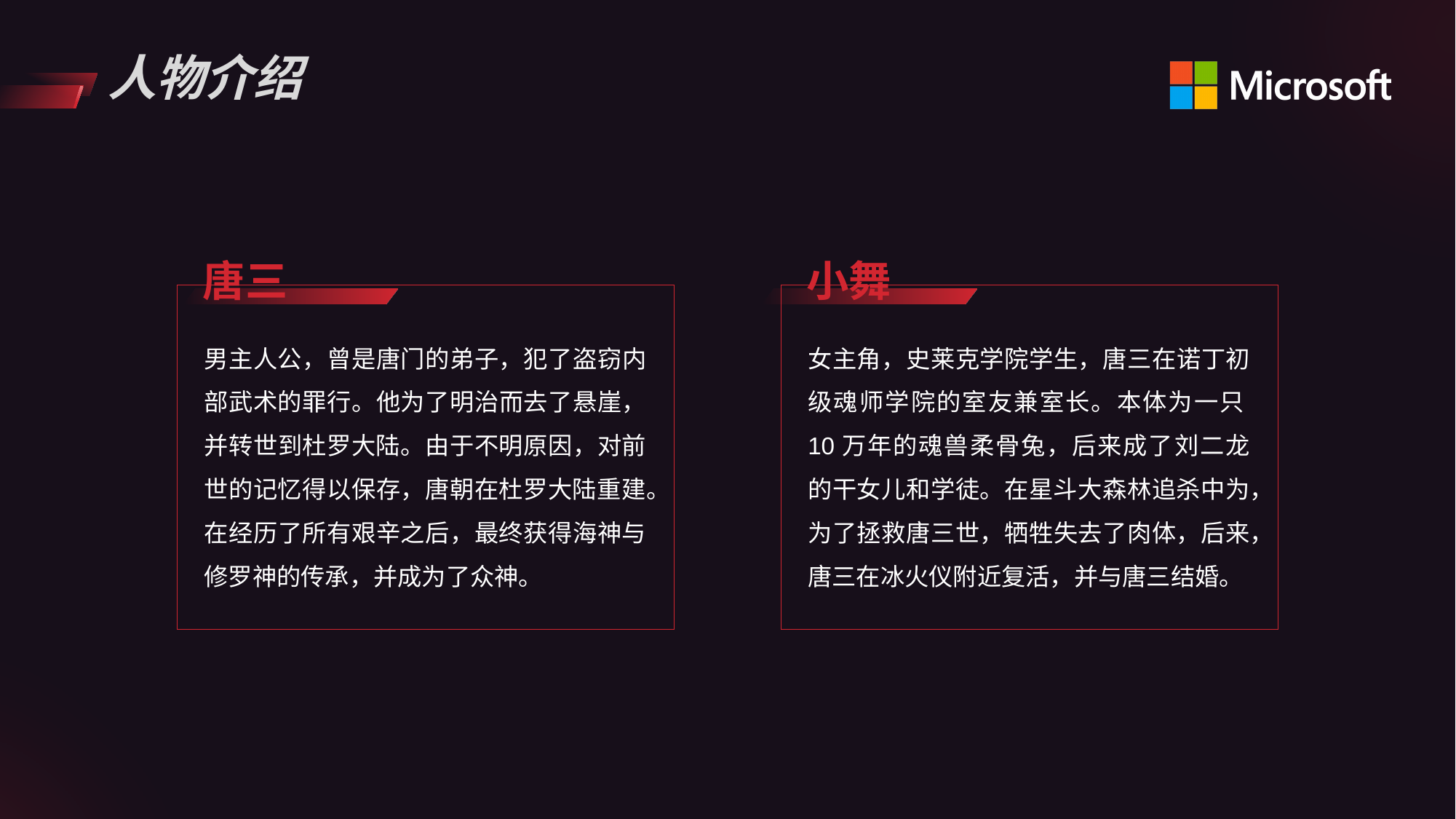

# 人物介绍
唐三
小舞

男主人公，曾是唐门的弟子，犯了盗窃内部武术的罪行。他为了明治而去了悬崖，并转世到杜罗大陆。由于不明原因，对前世的记忆得以保存，唐朝在杜罗大陆重建。在经历了所有艰辛之后，最终获得海神与修罗神的传承，并成为了众神。
女主角，史莱克学院学生，唐三在诺丁初级魂师学院的室友兼室长。本体为一只10万年的魂兽柔骨兔，后来成了刘二龙的干女儿和学徒。在星斗大森林追杀中为，为了拯救唐三世，牺牲失去了肉体，后来，唐三在冰火仪附近复活，并与唐三结婚。